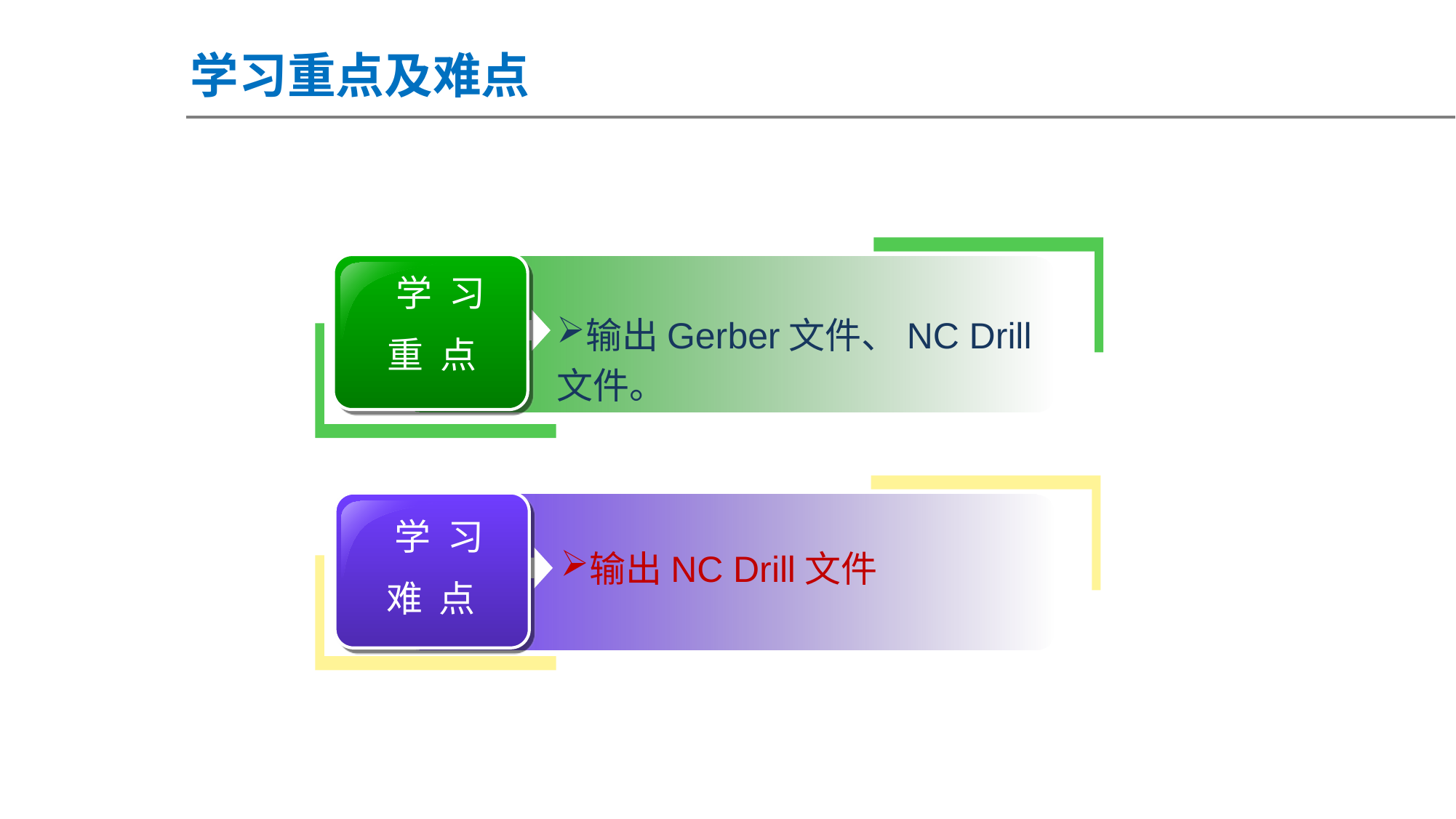

学习重点及难点

 学  习
重  点
输出Gerber文件、NC Drill文件。

 学  习
难  点
输出NC Drill文件